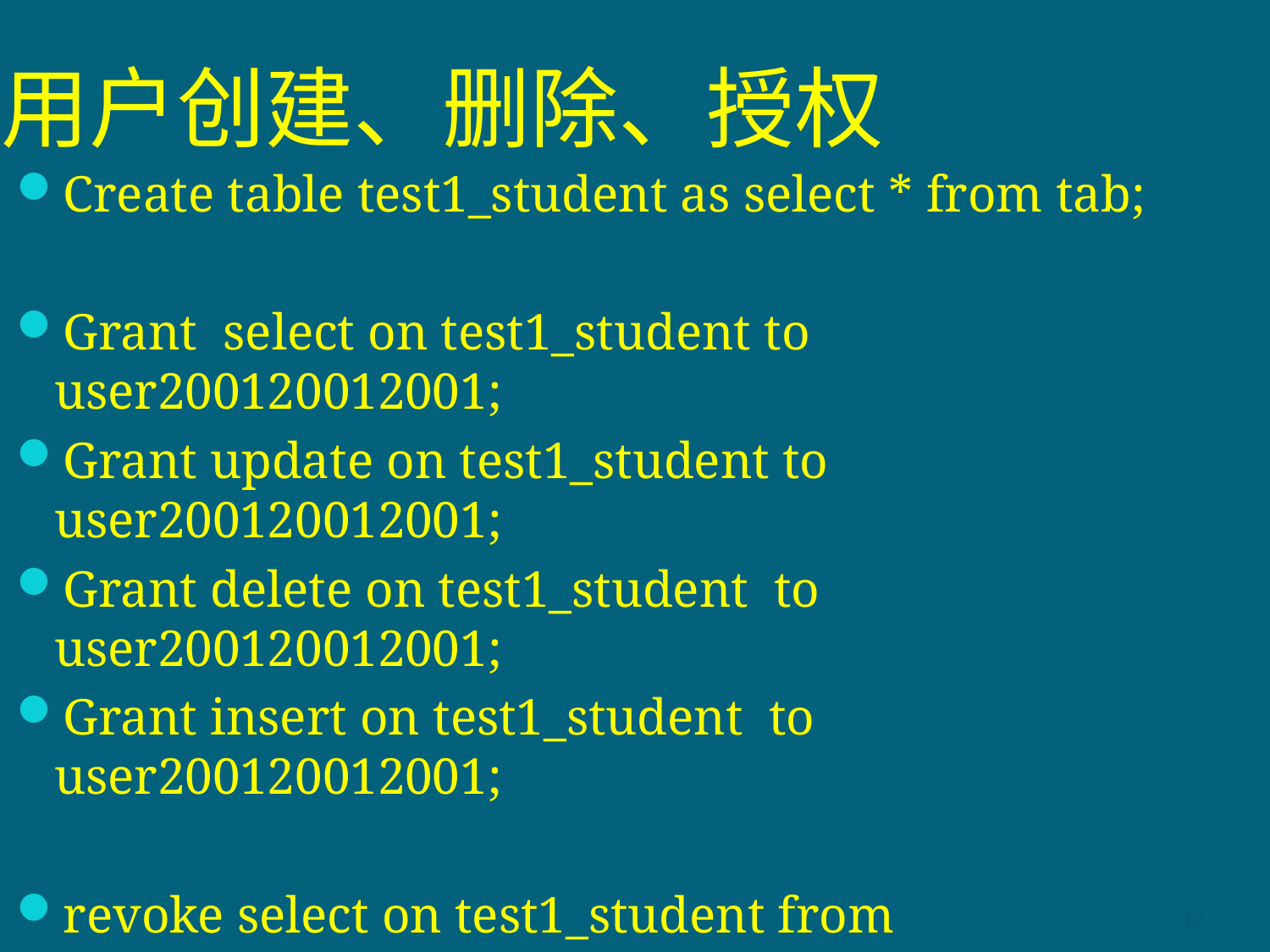

# 用户创建、删除、授权
Create table test1_student as select * from tab;

Grant  select on test1_student to user200120012001;
Grant update on test1_student to user200120012001;
Grant delete on test1_student  to user200120012001;
Grant insert on test1_student  to user200120012001;

revoke select on test1_student from user200120012001;
revoke update on test1_student from user200120012001;
revoke delete on test1_student from user200120012001;
revoke insert on test1_student from user200120012001;
32